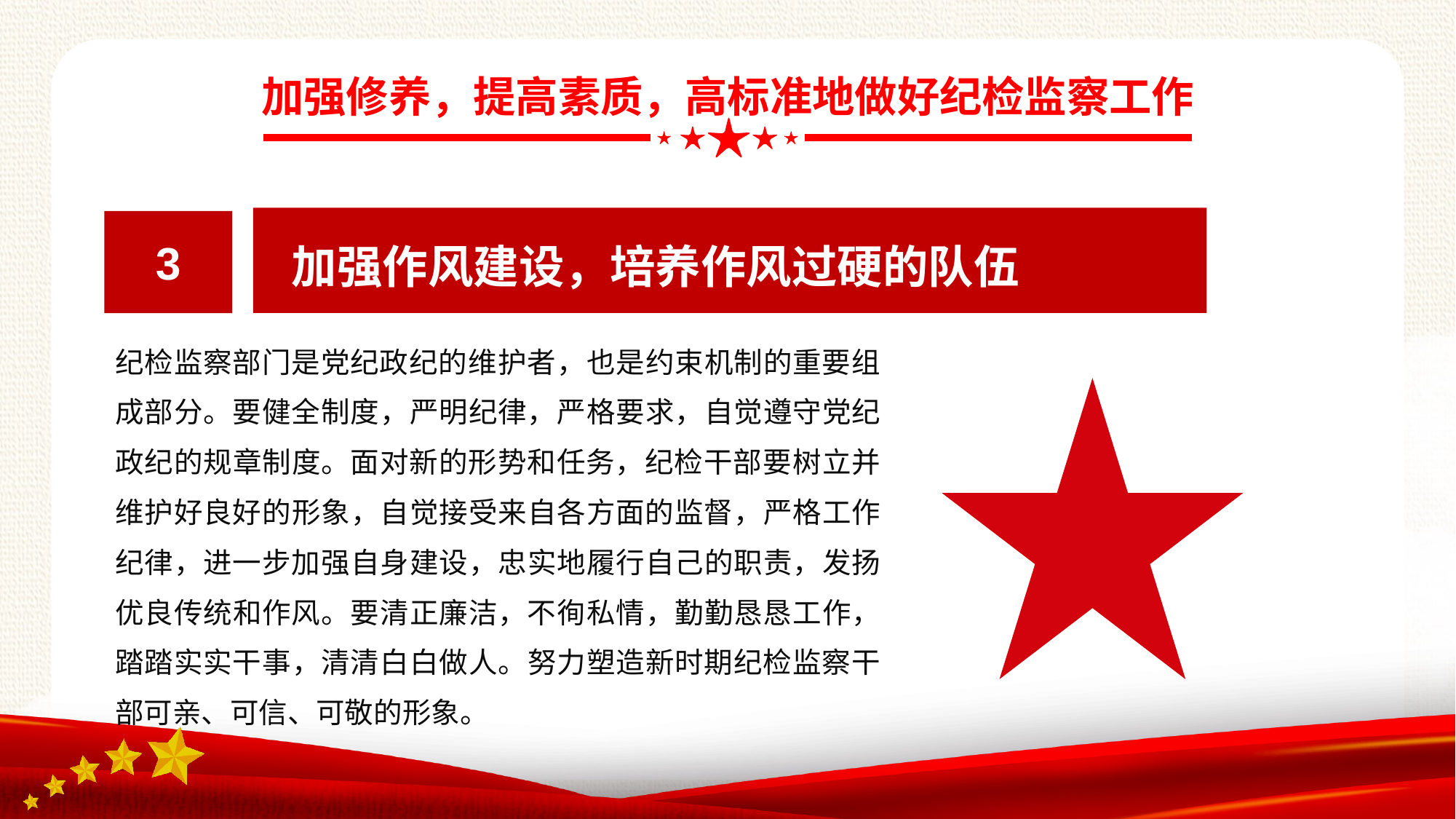

加强作风建设，培养作风过硬的队伍

3
纪检监察部门是党纪政纪的维护者，也是约束机制的重要组成部分。要健全制度，严明纪律，严格要求，自觉遵守党纪政纪的规章制度。面对新的形势和任务，纪检干部要树立并维护好良好的形象，自觉接受来自各方面的监督，严格工作纪律，进一步加强自身建设，忠实地履行自己的职责，发扬优良传统和作风。要清正廉洁，不徇私情，勤勤恳恳工作，踏踏实实干事，清清白白做人。努力塑造新时期纪检监察干部可亲、可信、可敬的形象。